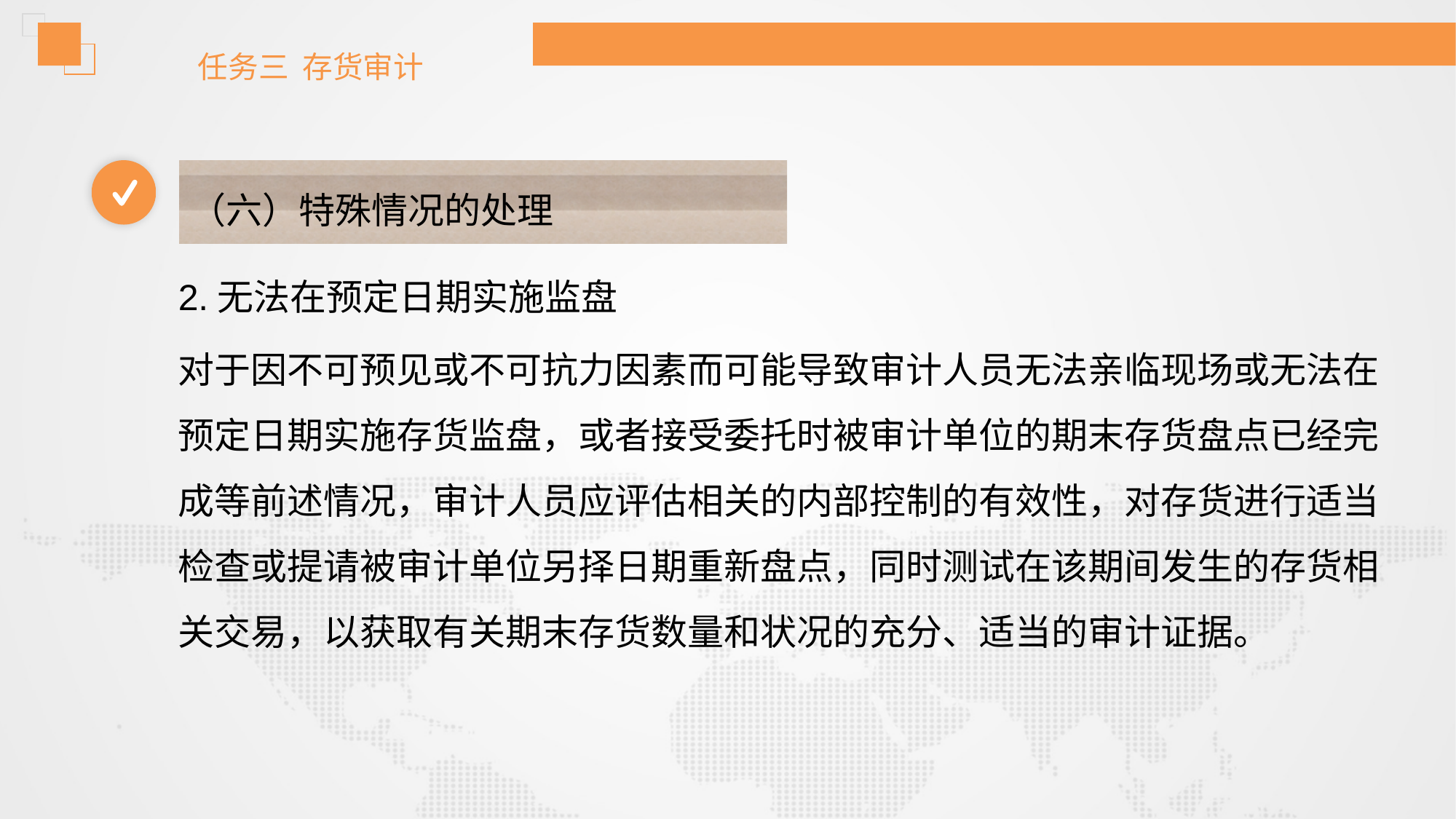

任务三  存货审计

（六）特殊情况的处理
2.无法在预定日期实施监盘
对于因不可预见或不可抗力因素而可能导致审计人员无法亲临现场或无法在预定日期实施存货监盘，或者接受委托时被审计单位的期末存货盘点已经完成等前述情况，审计人员应评估相关的内部控制的有效性，对存货进行适当检查或提请被审计单位另择日期重新盘点，同时测试在该期间发生的存货相关交易，以获取有关期末存货数量和状况的充分、适当的审计证据。